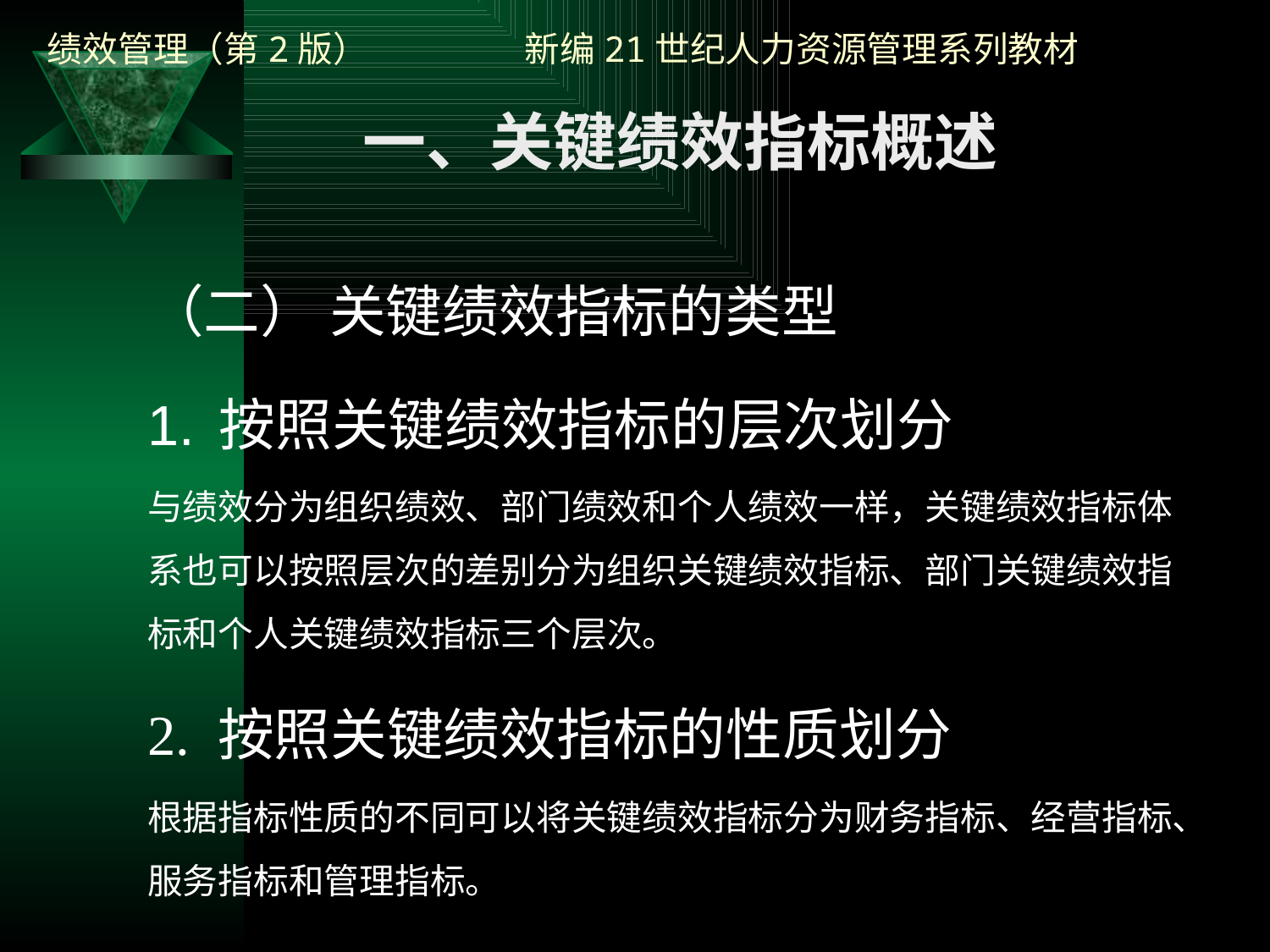

一、关键绩效指标概述
（二） 关键绩效指标的类型
按照关键绩效指标的层次划分
与绩效分为组织绩效、部门绩效和个人绩效一样，关键绩效指标体系也可以按照层次的差别分为组织关键绩效指标、部门关键绩效指标和个人关键绩效指标三个层次。
2. 按照关键绩效指标的性质划分
根据指标性质的不同可以将关键绩效指标分为财务指标、经营指标、服务指标和管理指标。